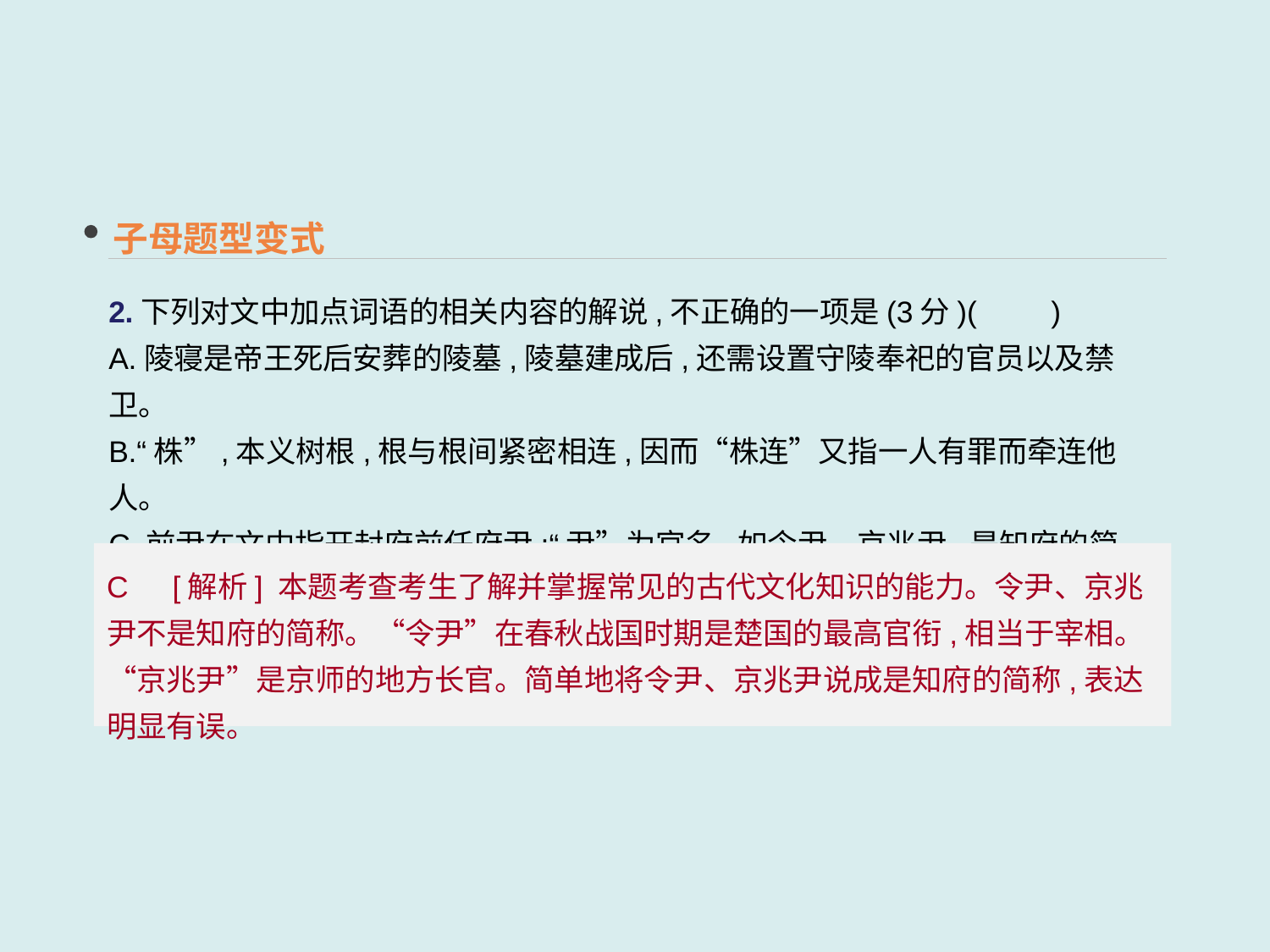

子母题型变式

2.下列对文中加点词语的相关内容的解说,不正确的一项是(3分)(　　)
A.陵寝是帝王死后安葬的陵墓,陵墓建成后,还需设置守陵奉祀的官员以及禁卫。
B.“株”,本义树根,根与根间紧密相连,因而“株连”又指一人有罪而牵连他人。
C.前尹在文中指开封府前任府尹;“尹”为官名,如令尹、京兆尹,是知府的简称。
D.御名指皇帝名讳,古代与皇帝有关的事物前常加“御”字,如御玺指皇帝印信。

C　[解析] 本题考查考生了解并掌握常见的古代文化知识的能力。令尹、京兆尹不是知府的简称。“令尹”在春秋战国时期是楚国的最高官衔,相当于宰相。“京兆尹”是京师的地方长官。简单地将令尹、京兆尹说成是知府的简称,表达明显有误。